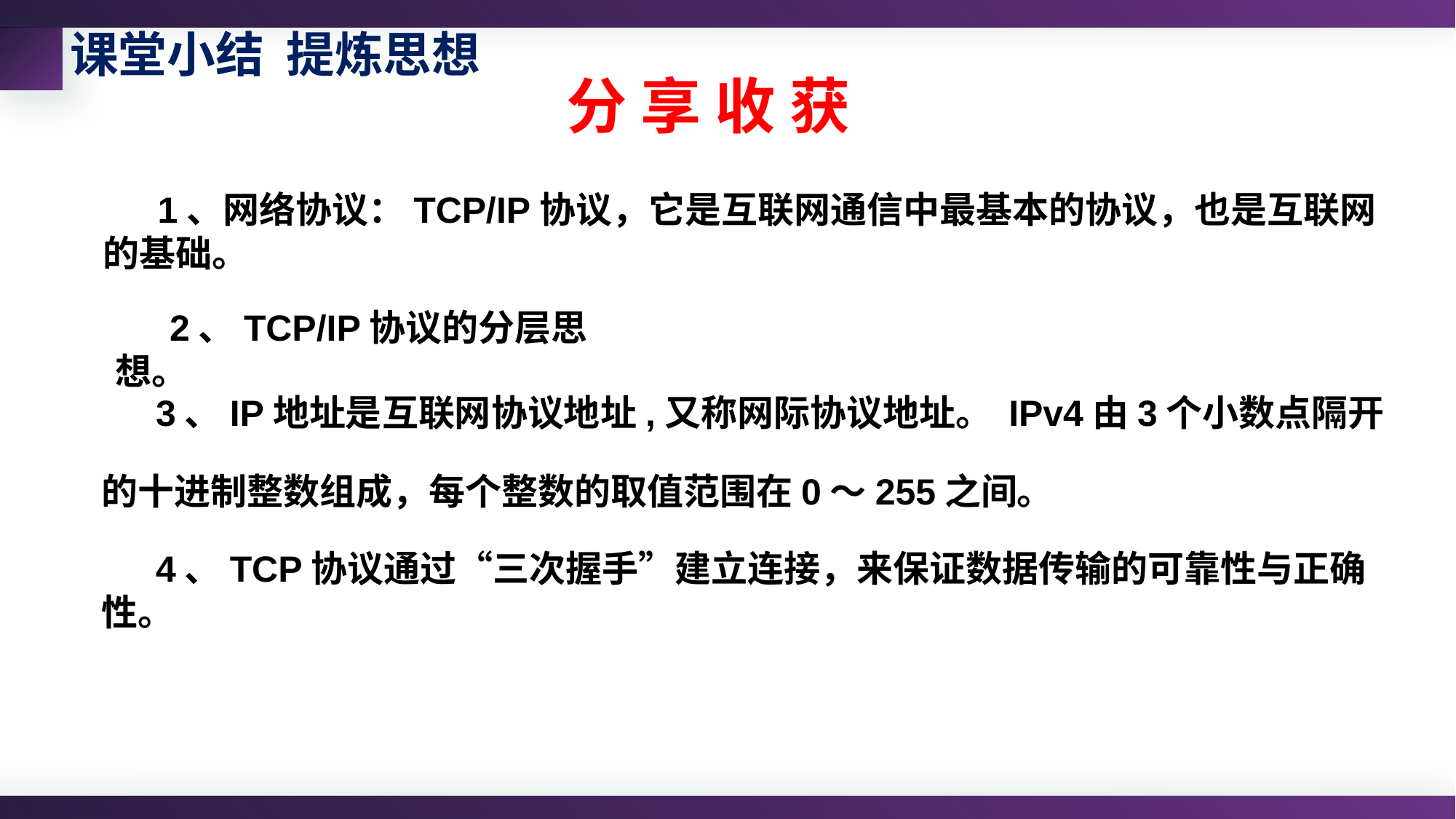

课堂小结  提炼思想

分 享 收 获
1、网络协议：TCP/IP协议，它是互联网通信中最基本的协议，也是互联网的基础。
2、TCP/IP协议的分层思想。
3、IP地址是互联网协议地址,又称网际协议地址。 IPv4由3个小数点隔开的十进制整数组成，每个整数的取值范围在0～255之间。
4、TCP协议通过“三次握手”建立连接，来保证数据传输的可靠性与正确性。